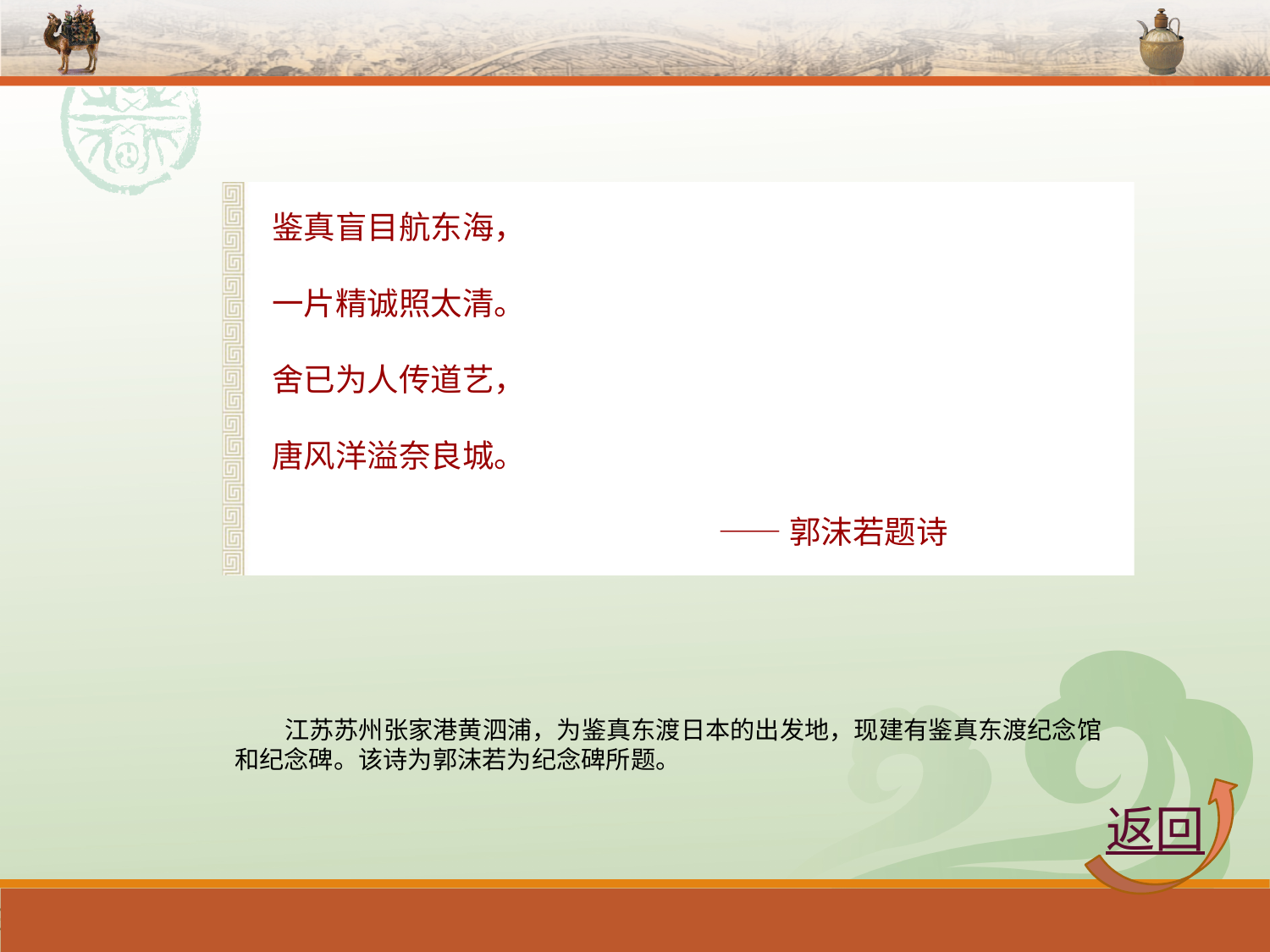

鉴真盲目航东海，

一片精诚照太清。

舍已为人传道艺，

唐风洋溢奈良城。

                                                              ——郭沫若题诗
        江苏苏州张家港黄泗浦，为鉴真东渡日本的出发地，现建有鉴真东渡纪念馆和纪念碑。该诗为郭沫若为纪念碑所题。
返回